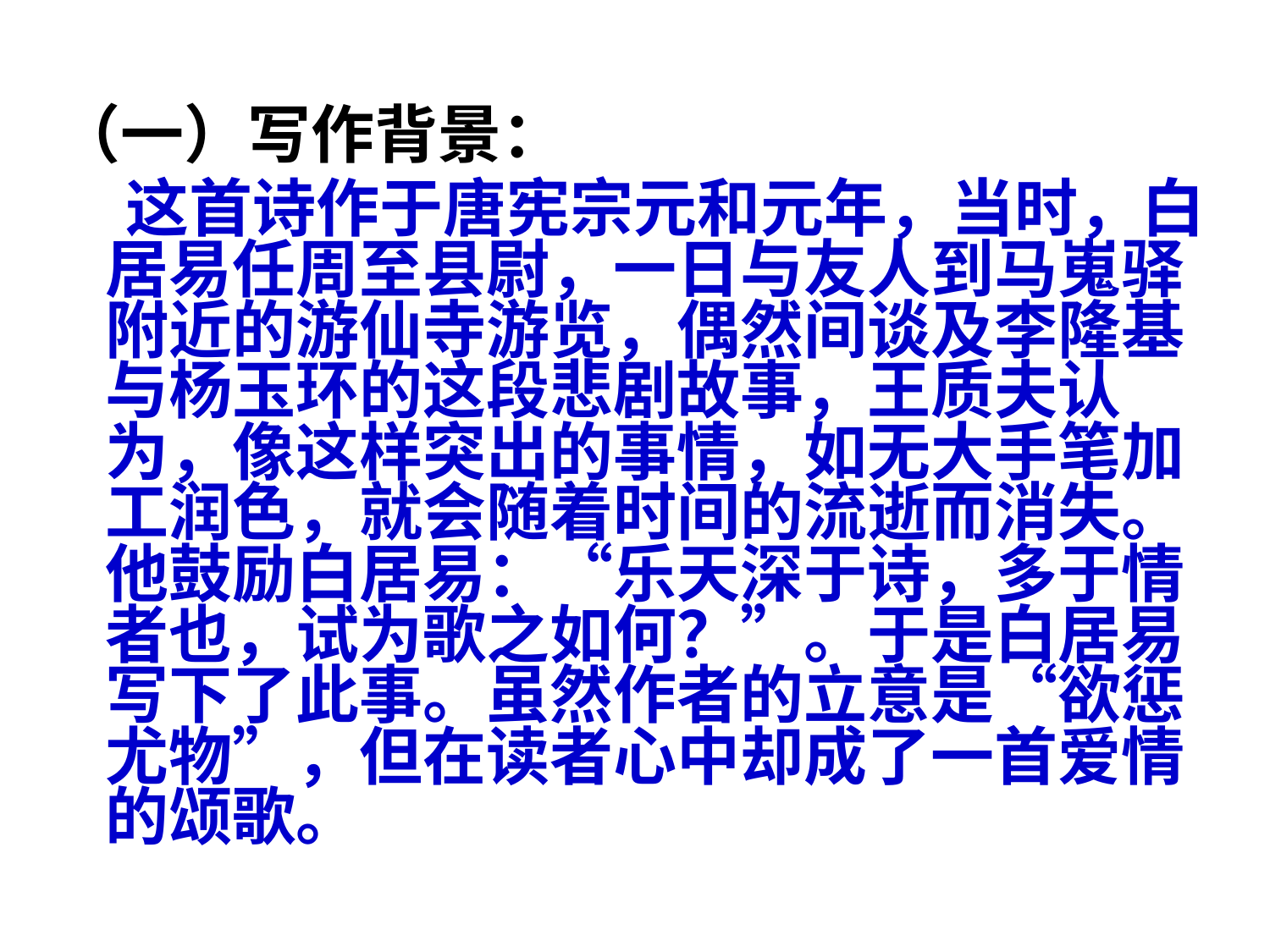

（一）写作背景：
     这首诗作于唐宪宗元和元年，当时，白居易任周至县尉，一日与友人到马嵬驿附近的游仙寺游览，偶然间谈及李隆基与杨玉环的这段悲剧故事，王质夫认为，像这样突出的事情，如无大手笔加工润色，就会随着时间的流逝而消失。他鼓励白居易：“乐天深于诗，多于情者也，试为歌之如何？”。于是白居易写下了此事。虽然作者的立意是“欲惩尤物”，但在读者心中却成了一首爱情的颂歌。